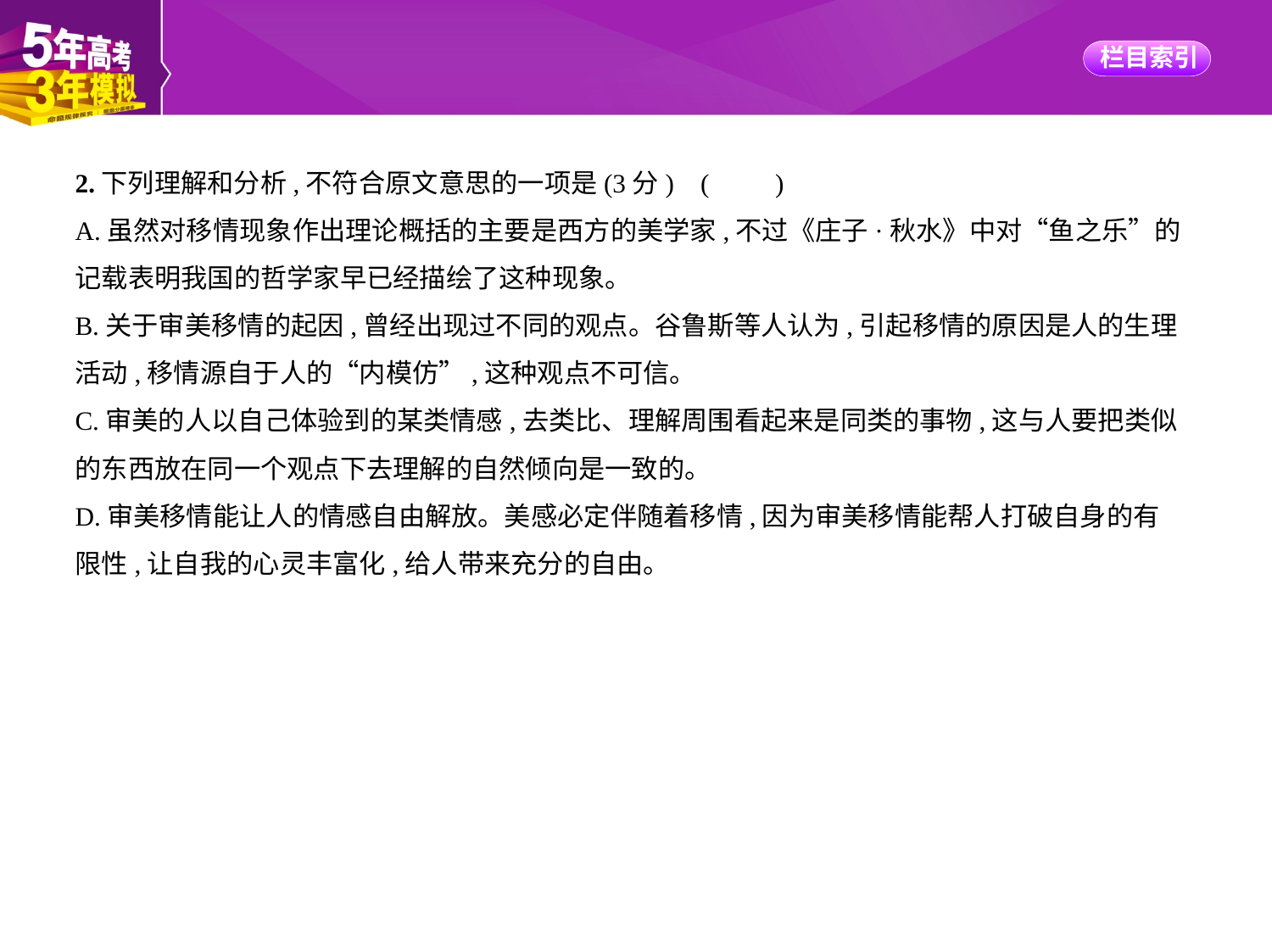

2.下列理解和分析,不符合原文意思的一项是(3分) (　　)
A.虽然对移情现象作出理论概括的主要是西方的美学家,不过《庄子·秋水》中对“鱼之乐”的
记载表明我国的哲学家早已经描绘了这种现象。
B.关于审美移情的起因,曾经出现过不同的观点。谷鲁斯等人认为,引起移情的原因是人的生理
活动,移情源自于人的“内模仿”,这种观点不可信。
C.审美的人以自己体验到的某类情感,去类比、理解周围看起来是同类的事物,这与人要把类似
的东西放在同一个观点下去理解的自然倾向是一致的。
D.审美移情能让人的情感自由解放。美感必定伴随着移情,因为审美移情能帮人打破自身的有
限性,让自我的心灵丰富化,给人带来充分的自由。